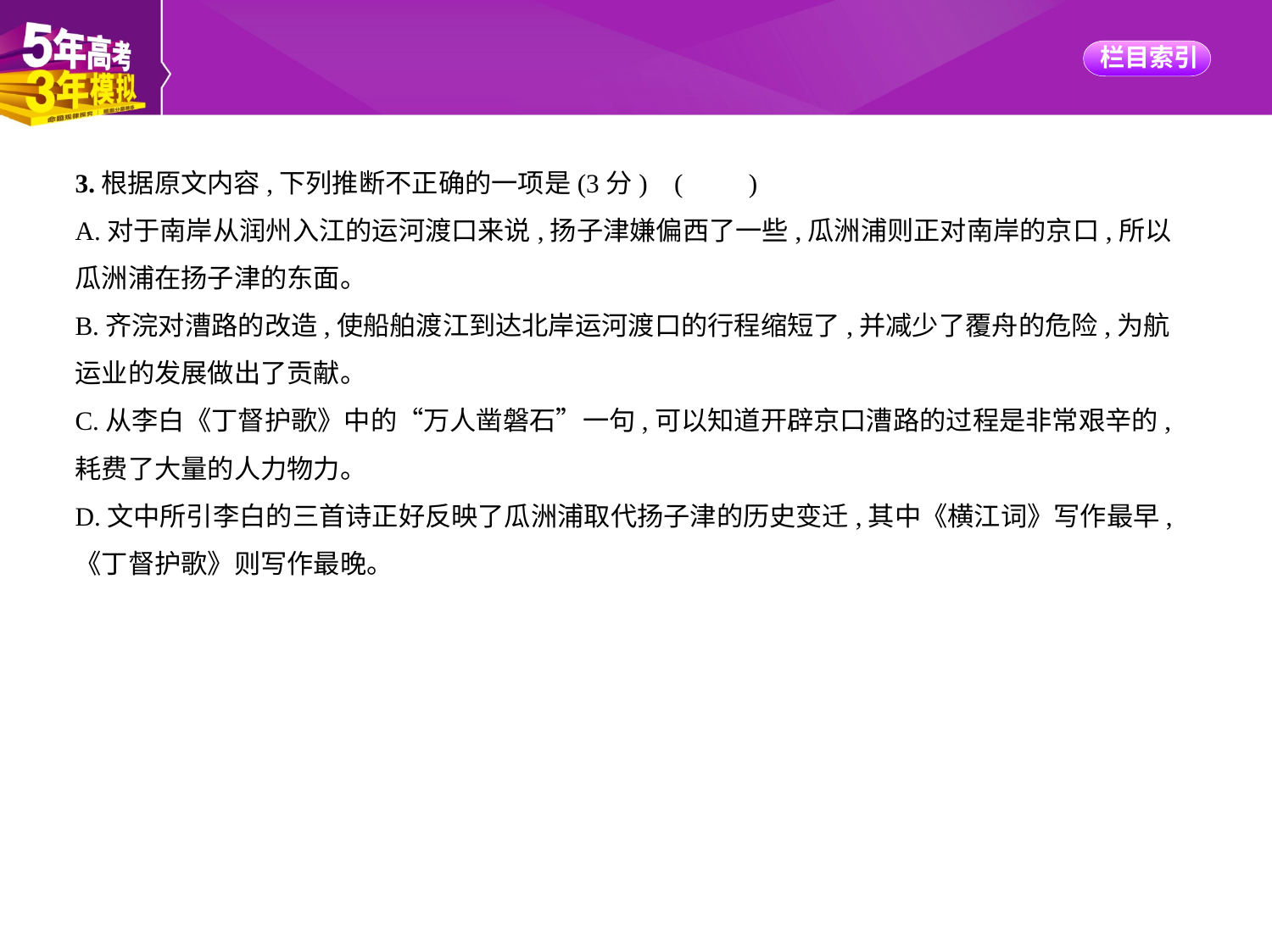

3.根据原文内容,下列推断不正确的一项是(3分) (　　)
A.对于南岸从润州入江的运河渡口来说,扬子津嫌偏西了一些,瓜洲浦则正对南岸的京口,所以
瓜洲浦在扬子津的东面。
B.齐浣对漕路的改造,使船舶渡江到达北岸运河渡口的行程缩短了,并减少了覆舟的危险,为航
运业的发展做出了贡献。
C.从李白《丁督护歌》中的“万人凿磐石”一句,可以知道开辟京口漕路的过程是非常艰辛的,
耗费了大量的人力物力。
D.文中所引李白的三首诗正好反映了瓜洲浦取代扬子津的历史变迁,其中《横江词》写作最早,
《丁督护歌》则写作最晚。